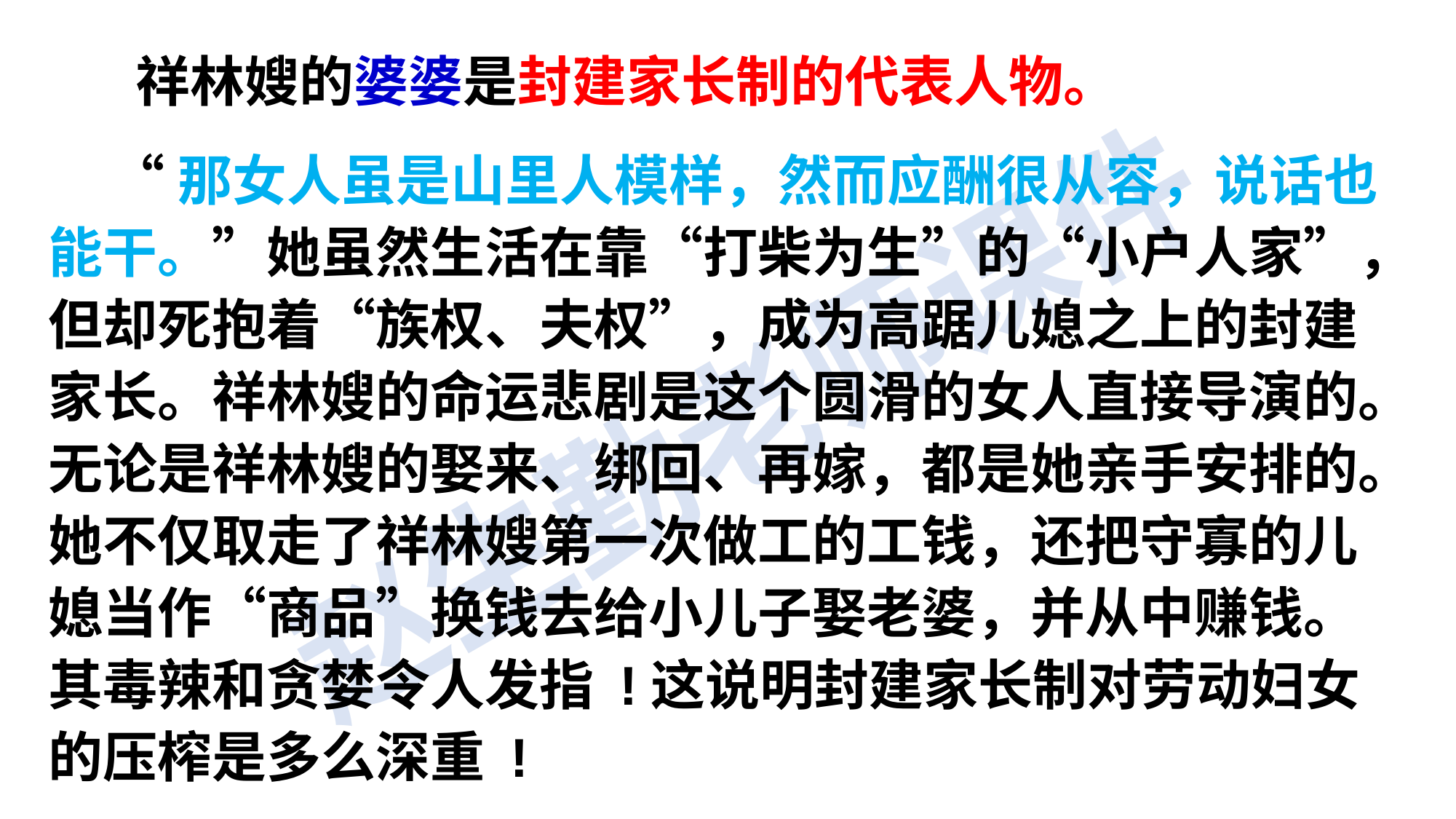

祥林嫂的婆婆是封建家长制的代表人物。
     “那女人虽是山里人模样，然而应酬很从容，说话也能干。”她虽然生活在靠“打柴为生”的“小户人家”，但却死抱着“族权、夫权”，成为高踞儿媳之上的封建家长。祥林嫂的命运悲剧是这个圆滑的女人直接导演的。无论是祥林嫂的娶来、绑回、再嫁，都是她亲手安排的。她不仅取走了祥林嫂第一次做工的工钱，还把守寡的儿媳当作“商品”换钱去给小儿子娶老婆，并从中赚钱。其毒辣和贪婪令人发指 !这说明封建家长制对劳动妇女的压榨是多么深重 !